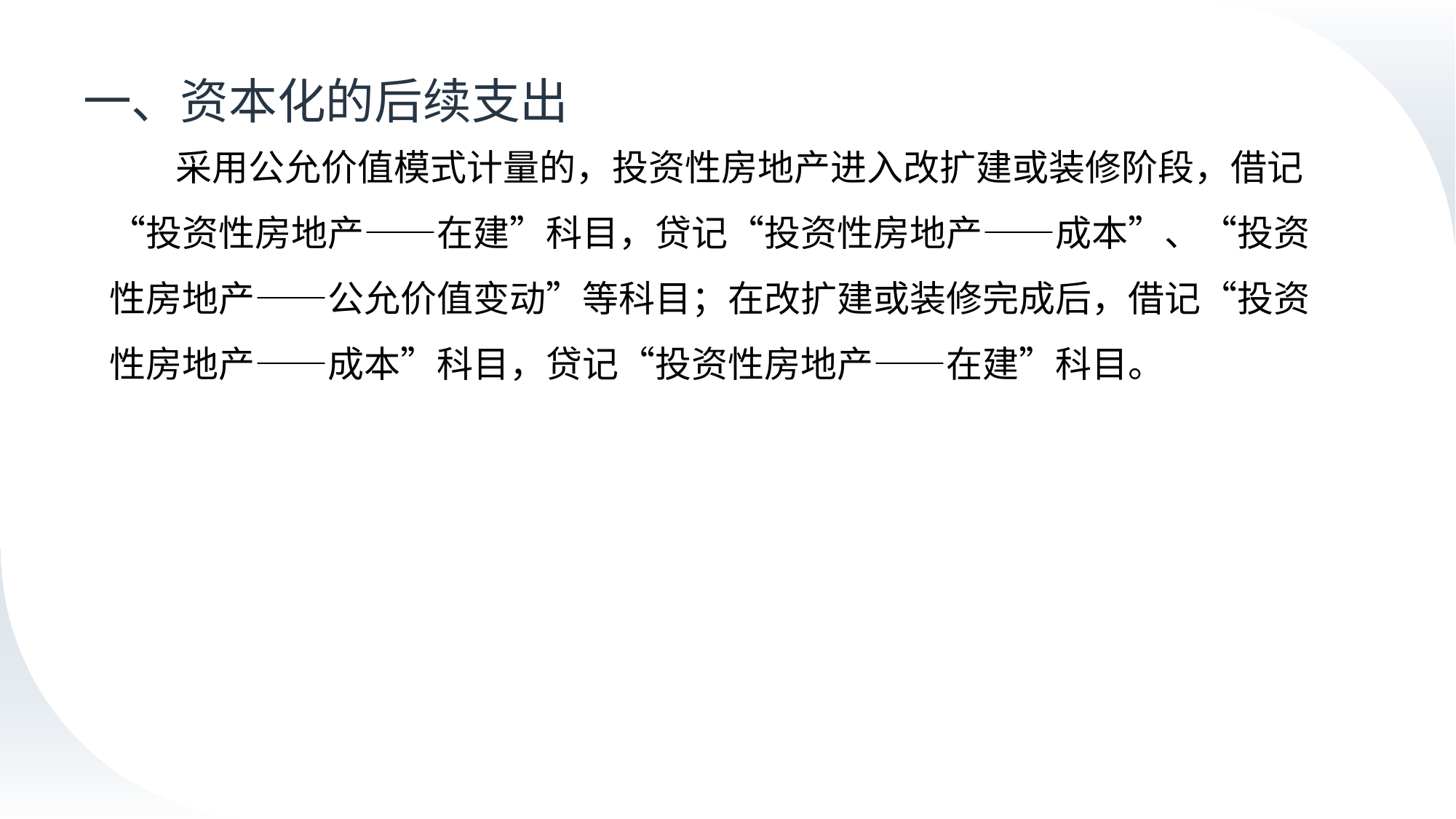

# 一、资本化的后续支出
       采用公允价值模式计量的，投资性房地产进入改扩建或装修阶段，借记“投资性房地产——在建”科目，贷记“投资性房地产——成本”、“投资性房地产——公允价值变动”等科目；在改扩建或装修完成后，借记“投资性房地产——成本”科目，贷记“投资性房地产——在建”科目。